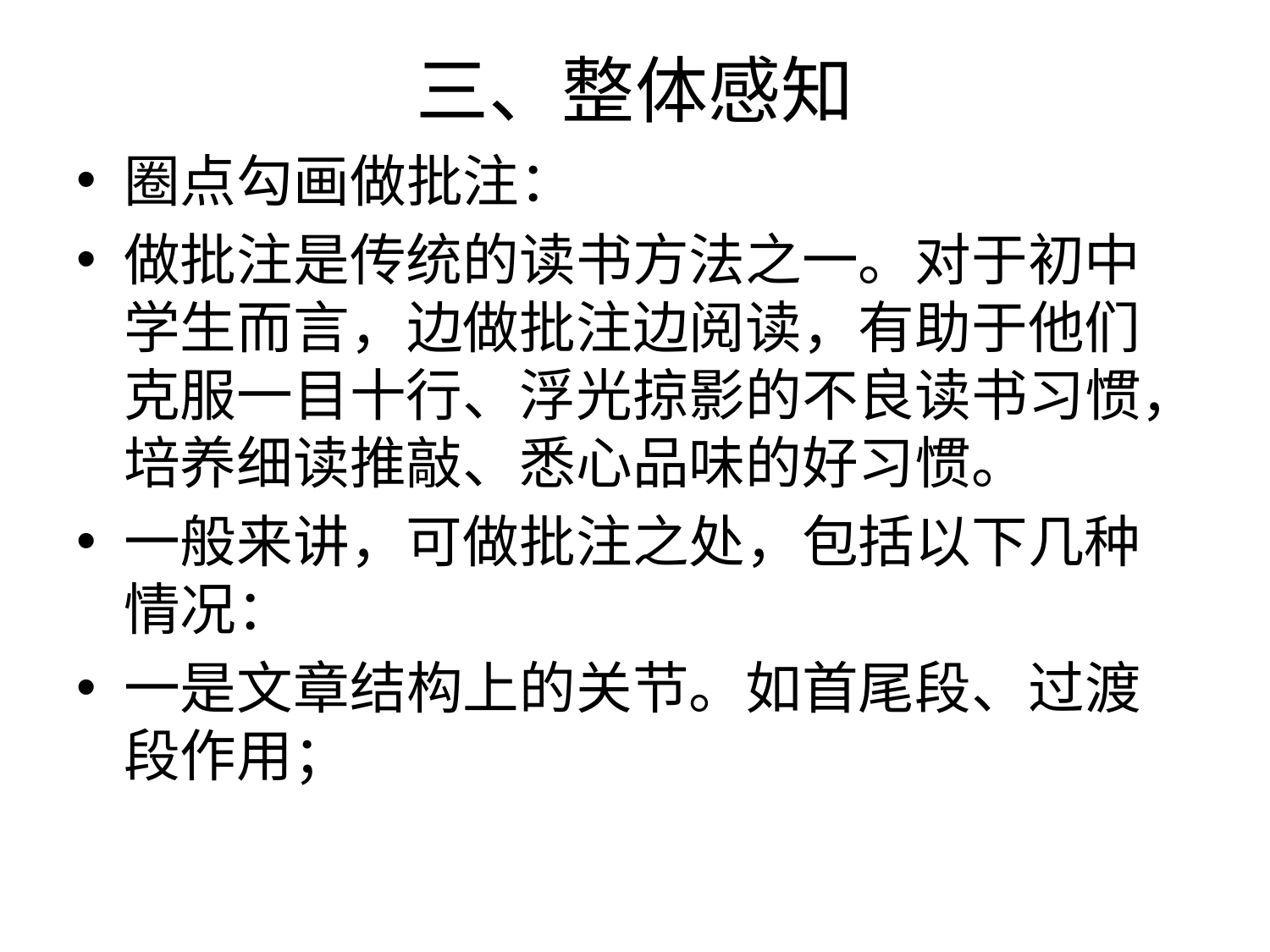

# 三、整体感知
圈点勾画做批注：
做批注是传统的读书方法之一。对于初中学生而言，边做批注边阅读，有助于他们克服一目十行、浮光掠影的不良读书习惯，培养细读推敲、悉心品味的好习惯。
一般来讲，可做批注之处，包括以下几种情况：
一是文章结构上的关节。如首尾段、过渡段作用；